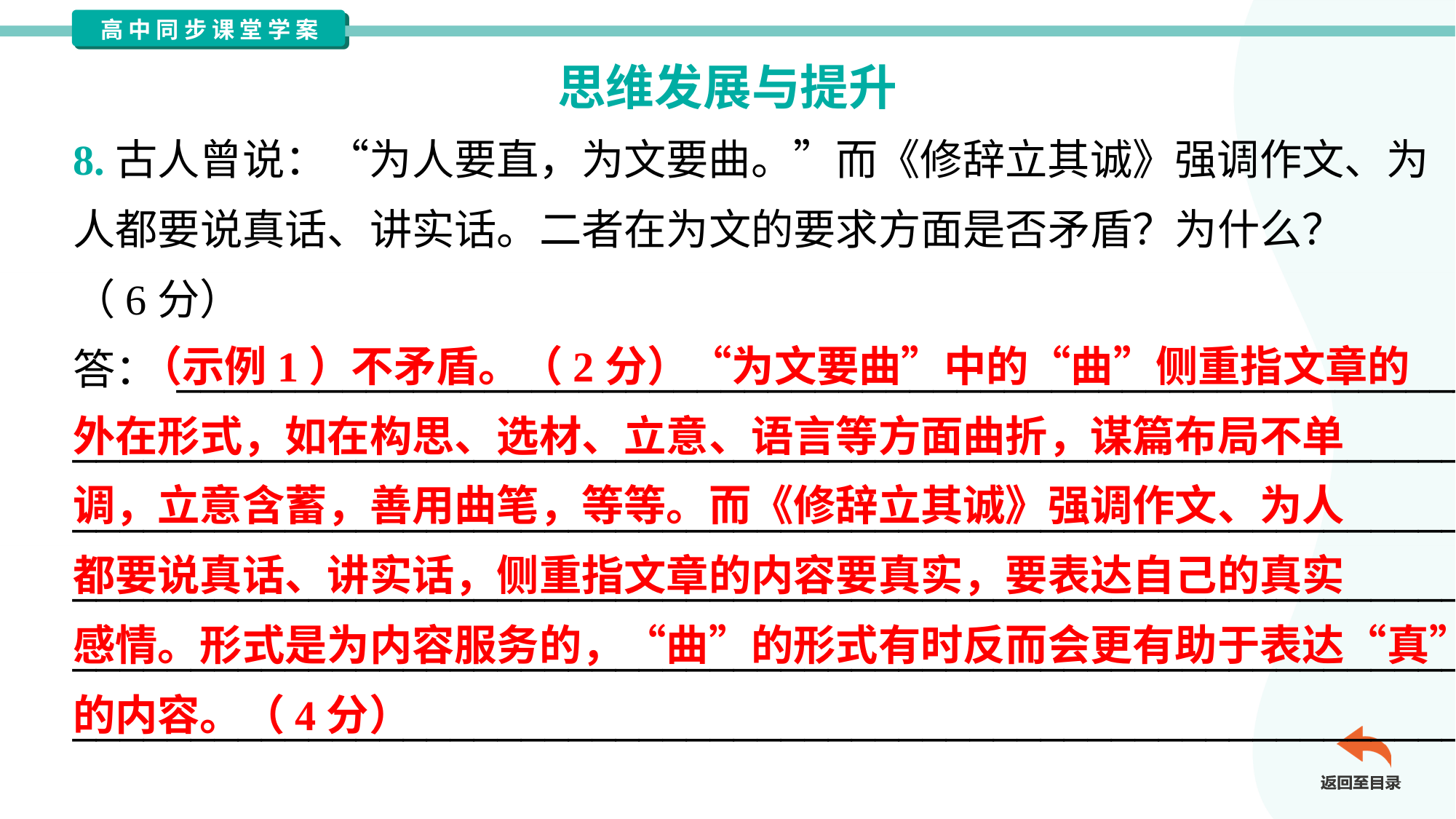

思维发展与提升
8.古人曾说：“为人要直，为文要曲。”而《修辞立其诚》强调作文、为
人都要说真话、讲实话。二者在为文的要求方面是否矛盾？为什么？
（6分）
答： ________________________________________________________
_____________________________________________________________
_____________________________________________________________
_____________________________________________________________
_____________________________________________________________
_____________________________________________________________
      （示例1）不矛盾。（2分）“为文要曲”中的“曲”侧重指文章的
外在形式，如在构思、选材、立意、语言等方面曲折，谋篇布局不单
调，立意含蓄，善用曲笔，等等。而《修辞立其诚》强调作文、为人
都要说真话、讲实话，侧重指文章的内容要真实，要表达自己的真实
感情。形式是为内容服务的，“曲”的形式有时反而会更有助于表达“真”
的内容。（4分）